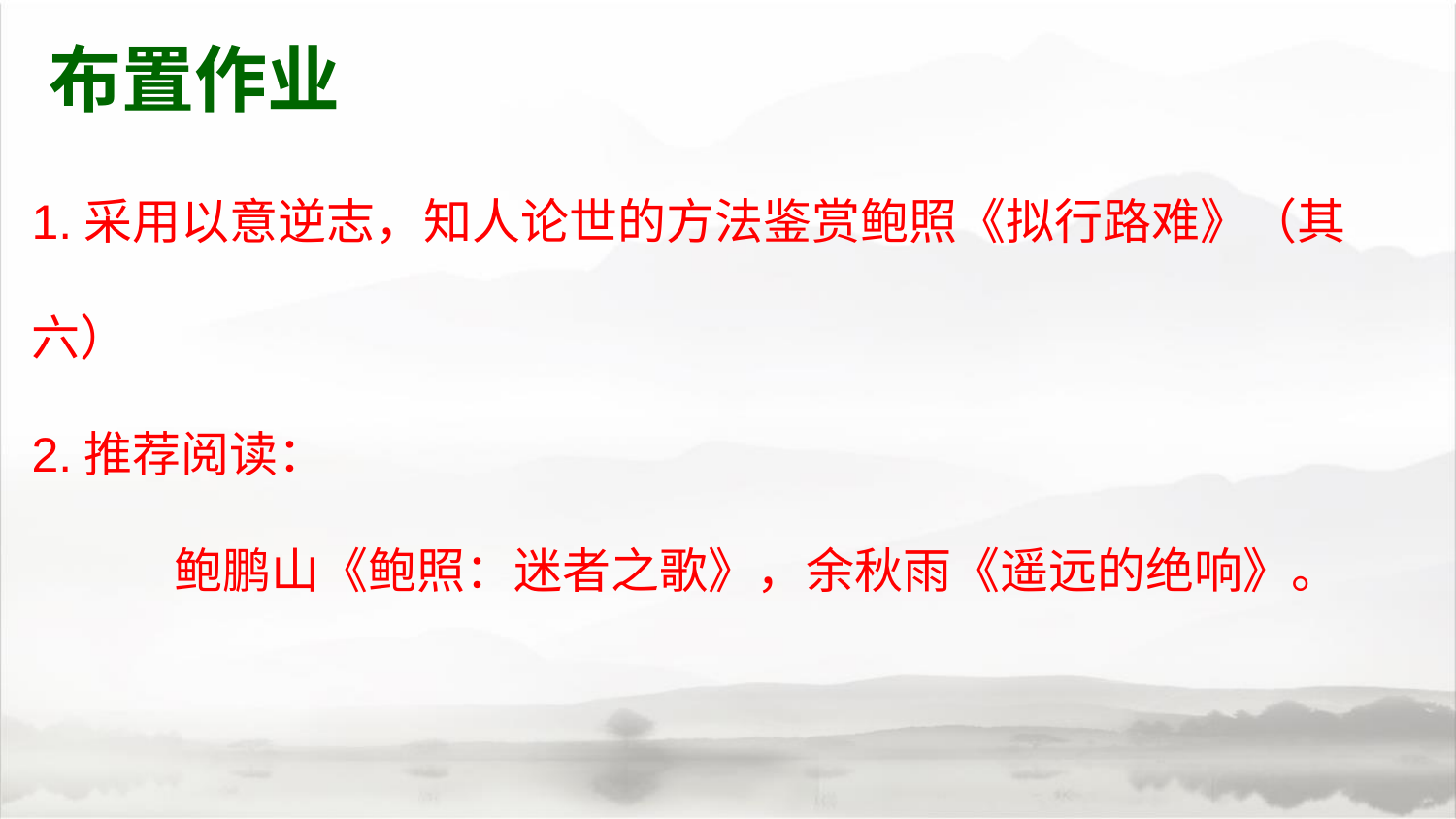

布置作业
1.采用以意逆志，知人论世的方法鉴赏鲍照《拟行路难》（其六）
2.推荐阅读：
            鲍鹏山《鲍照：迷者之歌》，余秋雨《遥远的绝响》。